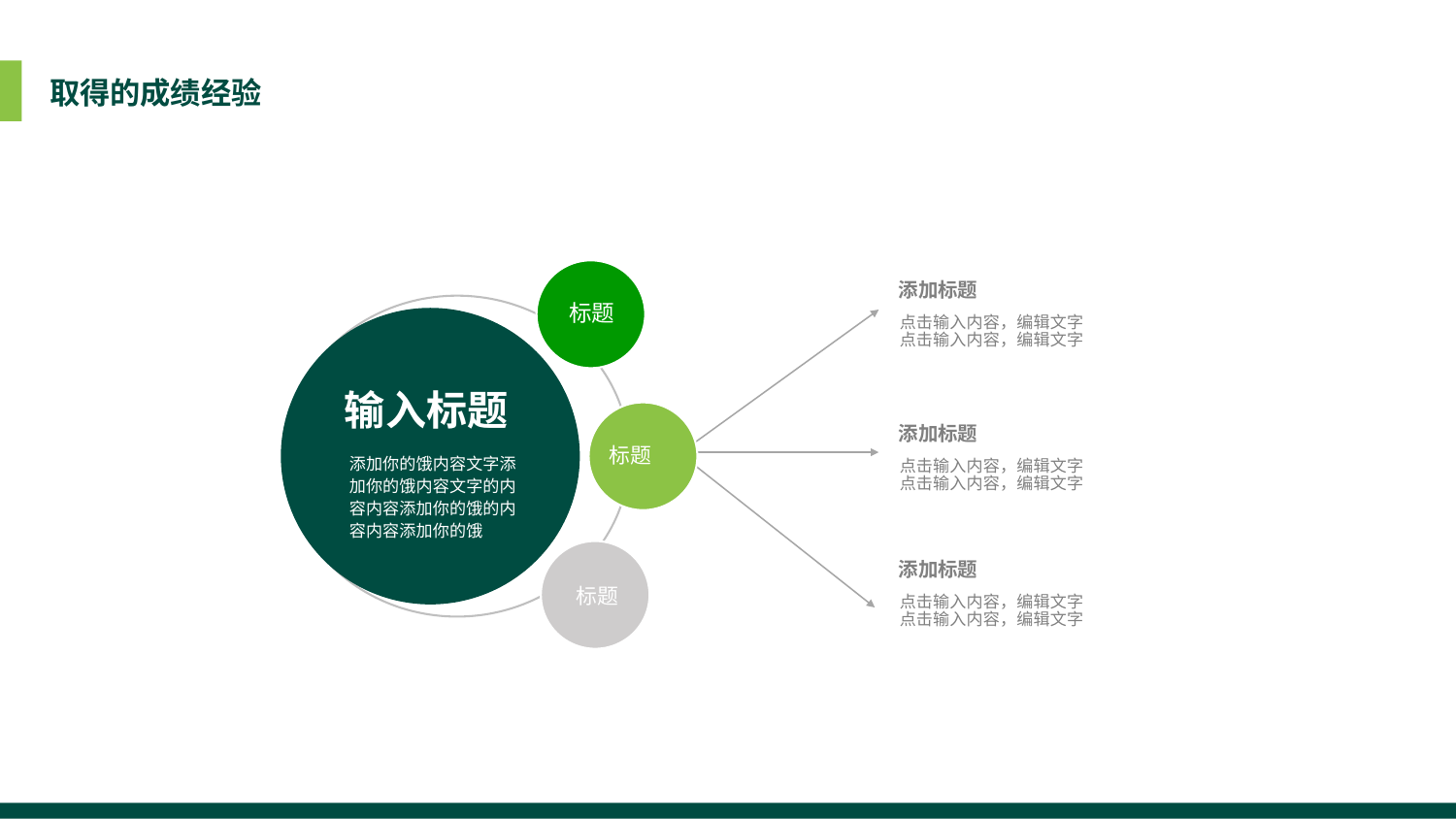

取得的成绩经验

标题
添加标题

点击输入内容，编辑文字
点击输入内容，编辑文字

输入标题

标题
添加标题
添加你的饿内容文字添加你的饿内容文字的内容内容添加你的饿的内容内容添加你的饿
点击输入内容，编辑文字
点击输入内容，编辑文字

标题
添加标题
点击输入内容，编辑文字
点击输入内容，编辑文字